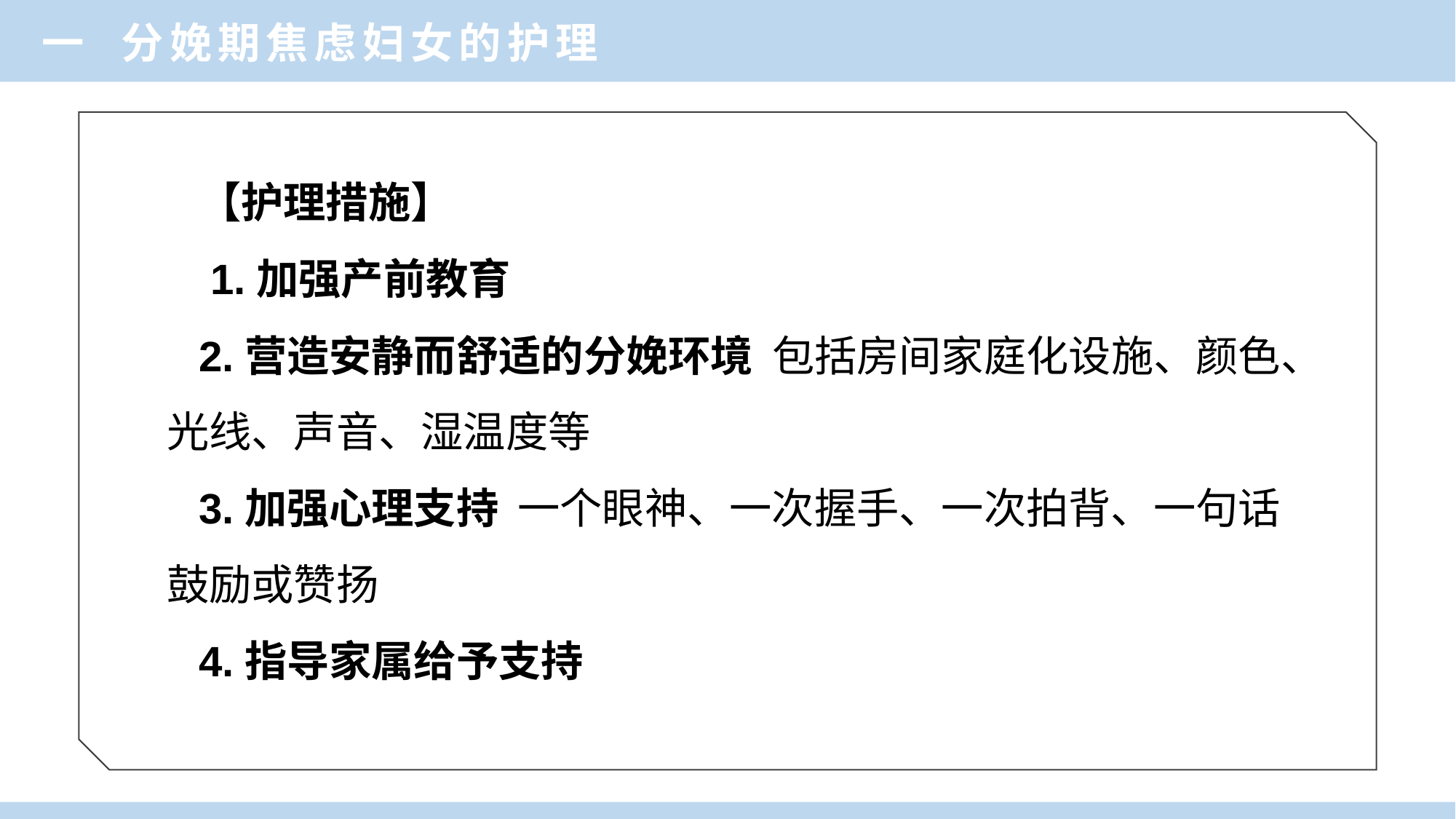

一  分娩期焦虑妇女的护理

【护理措施】
 1.加强产前教育
2.营造安静而舒适的分娩环境  包括房间家庭化设施、颜色、光线、声音、湿温度等
3.加强心理支持  一个眼神、一次握手、一次拍背、一句话鼓励或赞扬
4.指导家属给予支持